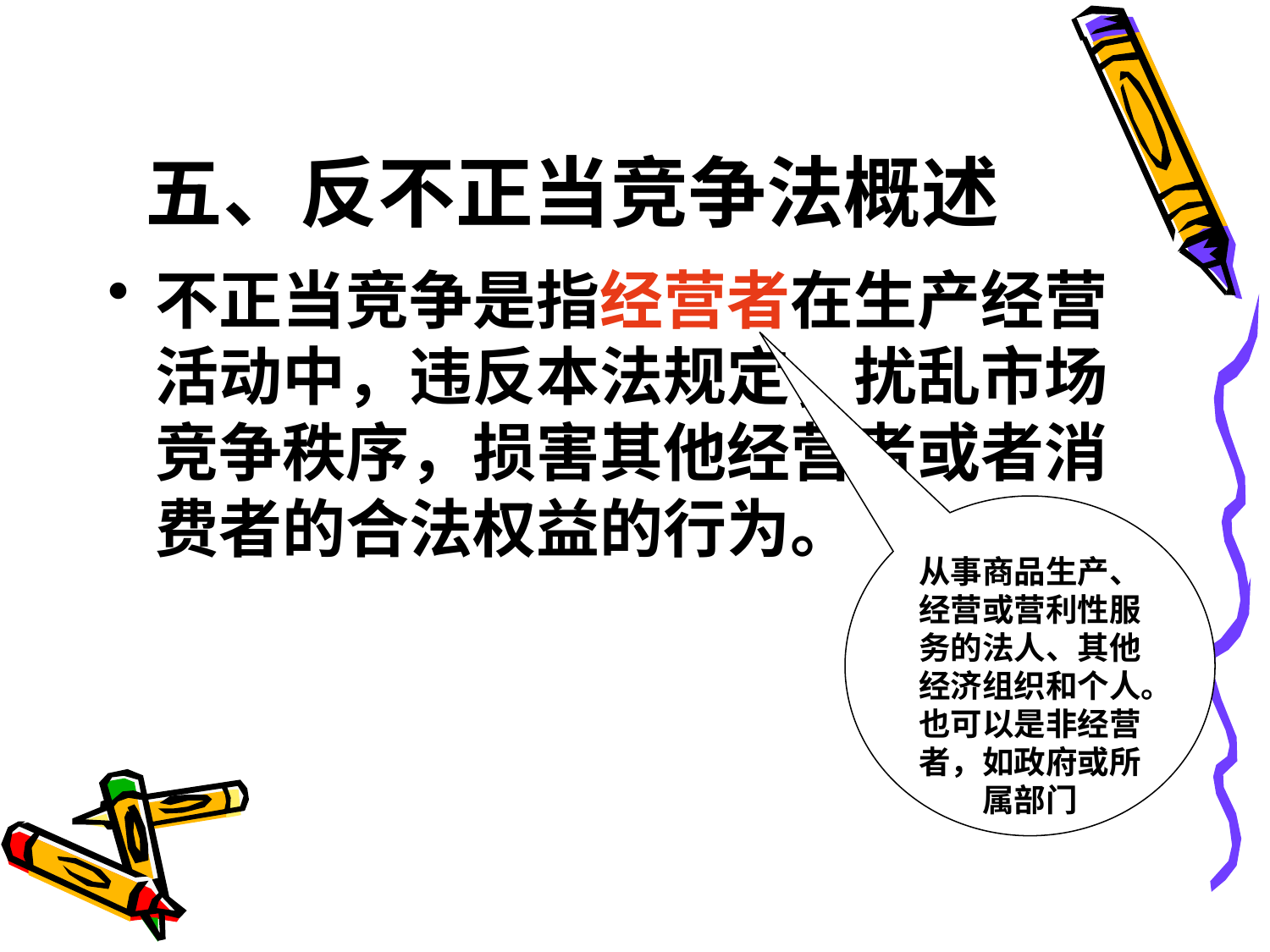

# 五、反不正当竞争法概述
不正当竞争是指经营者在生产经营活动中，违反本法规定，扰乱市场竞争秩序，损害其他经营者或者消费者的合法权益的行为。

从事商品生产、经营或营利性服务的法人、其他经济组织和个人。也可以是非经营者，如政府或所属部门